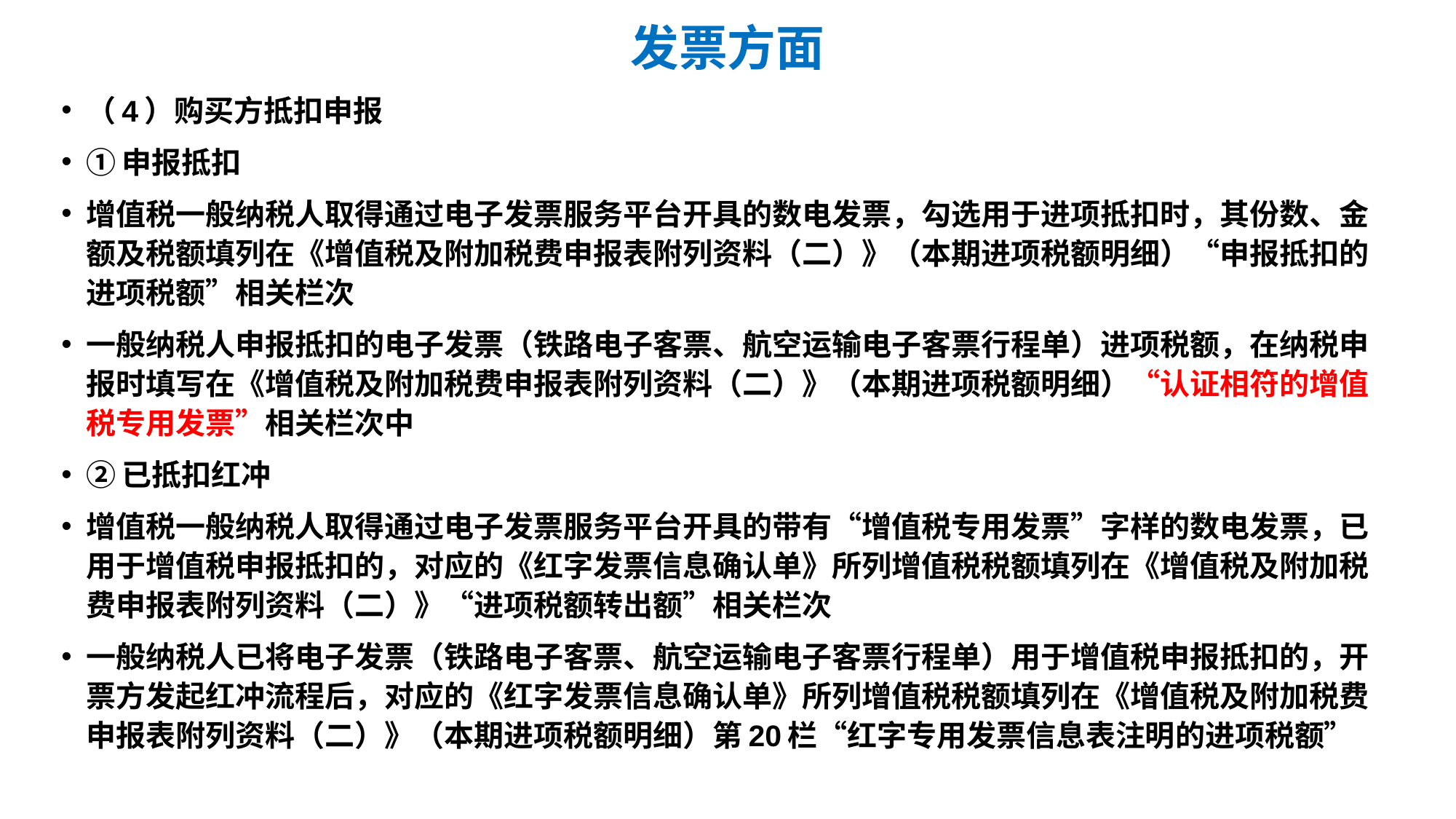

# 发票方面
（4）购买方抵扣申报
①申报抵扣
增值税一般纳税人取得通过电子发票服务平台开具的数电发票，勾选用于进项抵扣时，其份数、金额及税额填列在《增值税及附加税费申报表附列资料（二）》（本期进项税额明细）“申报抵扣的进项税额”相关栏次
一般纳税人申报抵扣的电子发票（铁路电子客票、航空运输电子客票行程单）进项税额，在纳税申报时填写在《增值税及附加税费申报表附列资料（二）》（本期进项税额明细）“认证相符的增值税专用发票”相关栏次中
②已抵扣红冲
增值税一般纳税人取得通过电子发票服务平台开具的带有“增值税专用发票”字样的数电发票，已用于增值税申报抵扣的，对应的《红字发票信息确认单》所列增值税税额填列在《增值税及附加税费申报表附列资料（二）》“进项税额转出额”相关栏次
一般纳税人已将电子发票（铁路电子客票、航空运输电子客票行程单）用于增值税申报抵扣的，开票方发起红冲流程后，对应的《红字发票信息确认单》所列增值税税额填列在《增值税及附加税费申报表附列资料（二）》（本期进项税额明细）第20栏“红字专用发票信息表注明的进项税额”